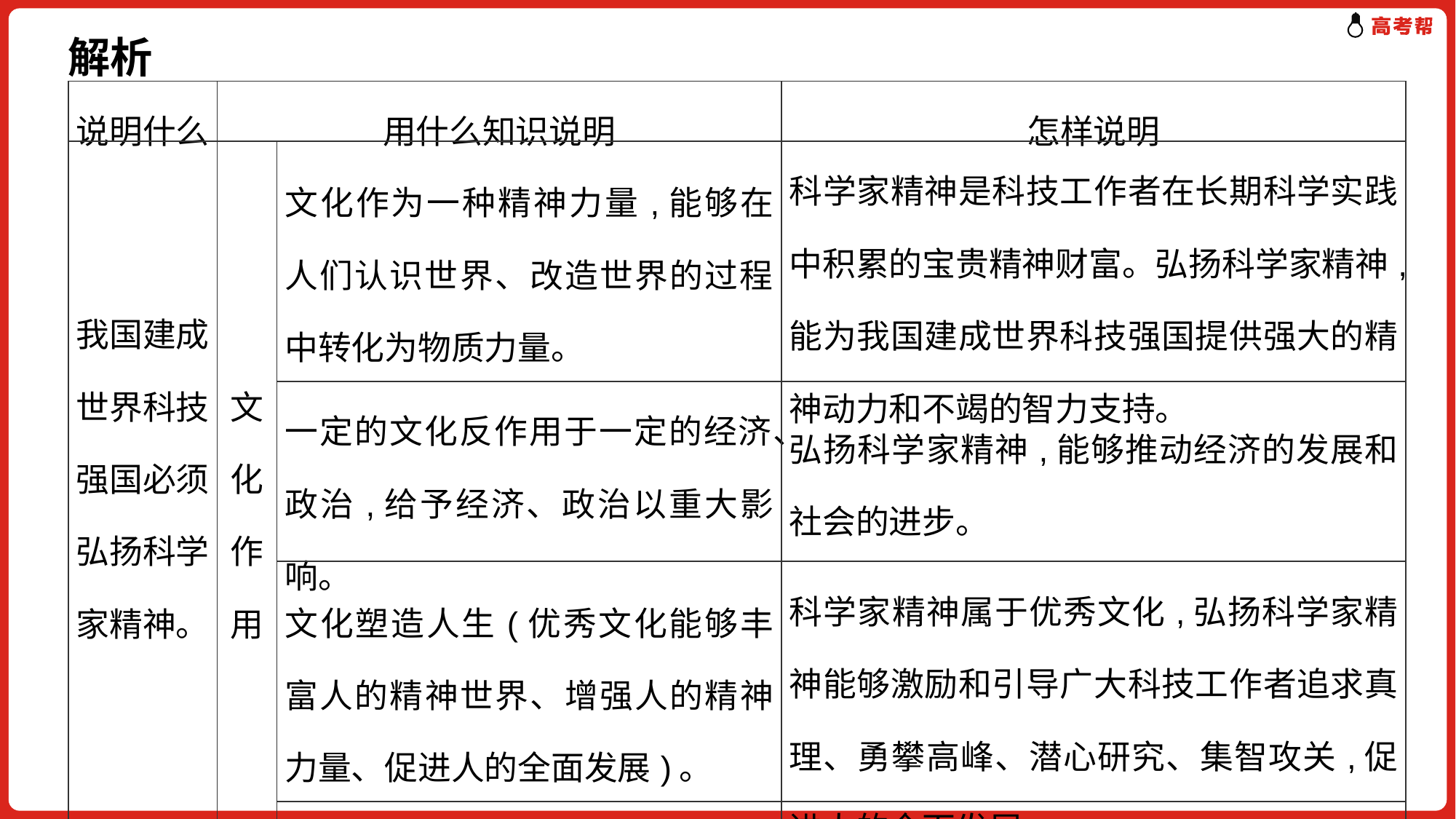

解析
| 说明什么 | 用什么知识说明 |  | 怎样说明 |
| --- | --- | --- | --- |
| 我国建成世界科技强国必须弘扬科学家精神。 | 文化作用 | 文化作为一种精神力量,能够在人们认识世界、改造世界的过程中转化为物质力量。 | 科学家精神是科技工作者在长期科学实践中积累的宝贵精神财富。弘扬科学家精神,能为我国建成世界科技强国提供强大的精神动力和不竭的智力支持。 |
|  |  | 一定的文化反作用于一定的经济、政治,给予经济、政治以重大影响。 | 弘扬科学家精神,能够推动经济的发展和社会的进步。 |
|  |  | 文化塑造人生(优秀文化能够丰富人的精神世界、增强人的精神力量、促进人的全面发展)。 | 科学家精神属于优秀文化,弘扬科学家精神能够激励和引导广大科技工作者追求真理、勇攀高峰、潜心研究、集智攻关,促进人的全面发展。 |
|  |  | 文化对综合国力的作用。 | 材料未涉及。 |